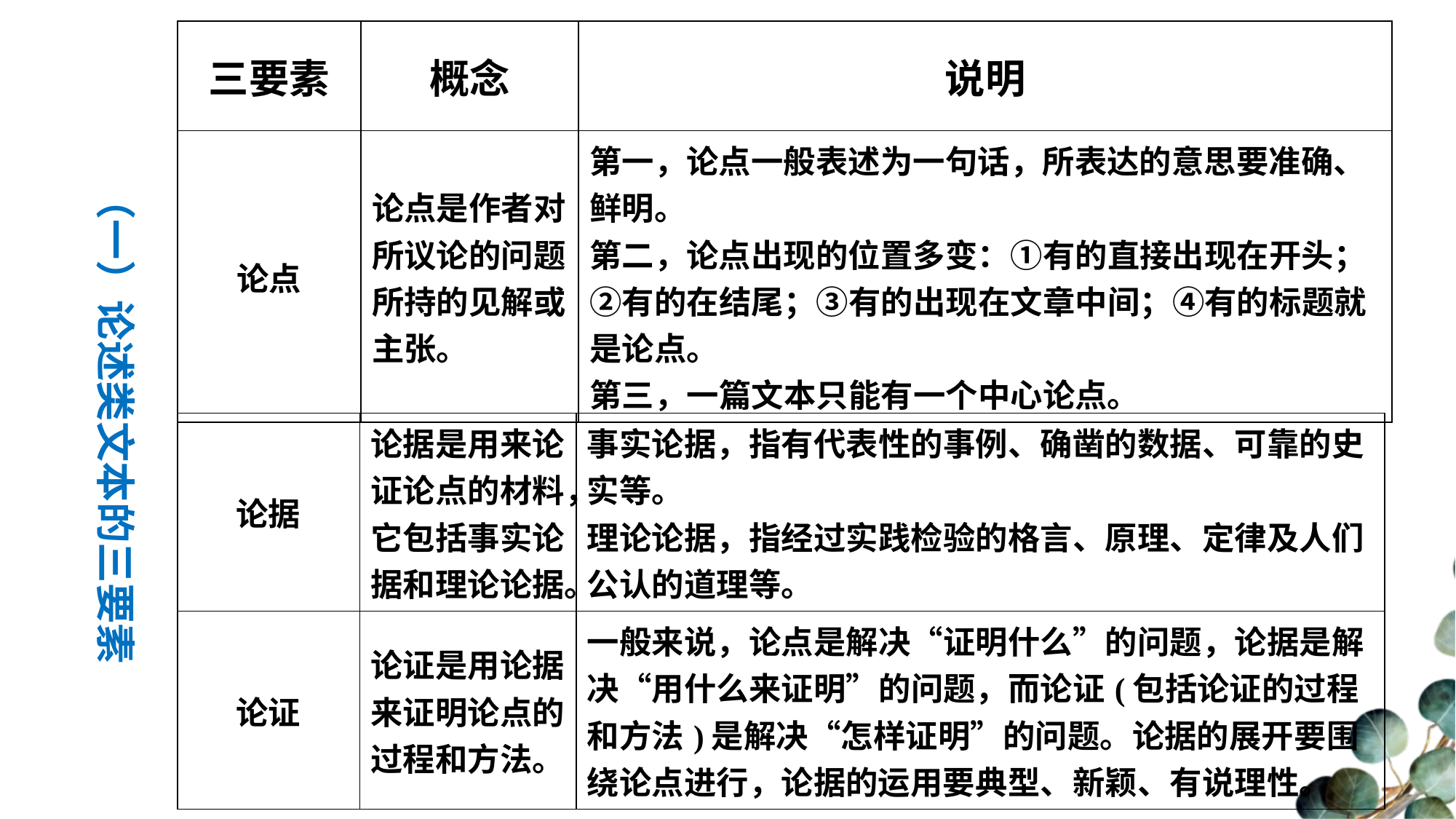

| 三要素 | 概念 | 说明 |
| --- | --- | --- |
| 论点 | 论点是作者对所议论的问题所持的见解或主张。 | 第一，论点一般表述为一句话，所表达的意思要准确、鲜明。 第二，论点出现的位置多变：①有的直接出现在开头；②有的在结尾；③有的出现在文章中间；④有的标题就是论点。 第三，一篇文本只能有一个中心论点。 |
（一）论述类文本的三要素
| 论据 | 论据是用来论证论点的材料，它包括事实论据和理论论据。 | 事实论据，指有代表性的事例、确凿的数据、可靠的史实等。 理论论据，指经过实践检验的格言、原理、定律及人们公认的道理等。 |
| --- | --- | --- |
| 论证 | 论证是用论据来证明论点的过程和方法。 | 一般来说，论点是解决“证明什么”的问题，论据是解决“用什么来证明”的问题，而论证(包括论证的过程和方法)是解决“怎样证明”的问题。论据的展开要围绕论点进行，论据的运用要典型、新颖、有说理性。 |